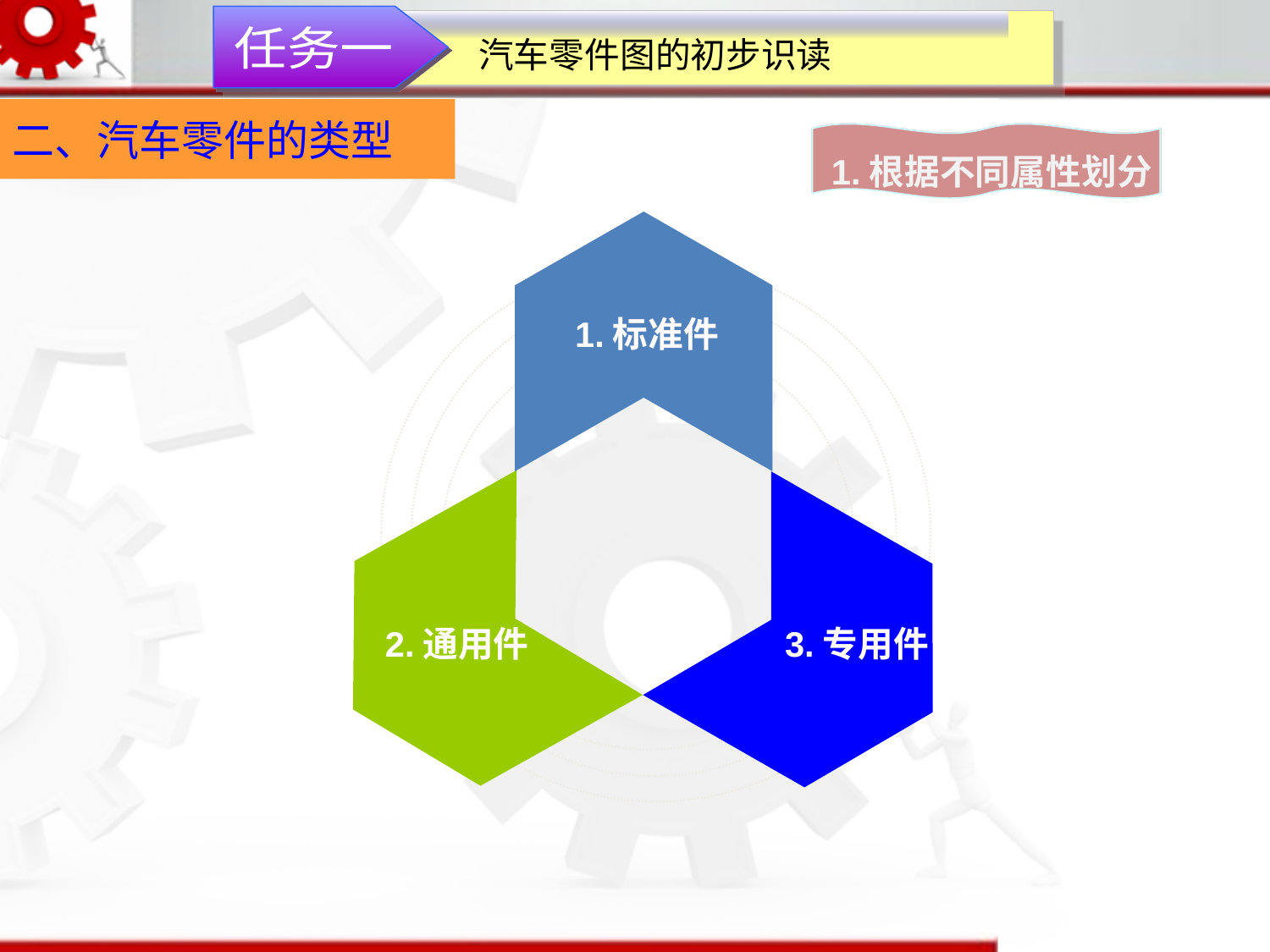

汽车零件图的初步识读
任务一
二、汽车零件的类型

1.根据不同属性划分

1.标准件

2.通用件
3.专用件